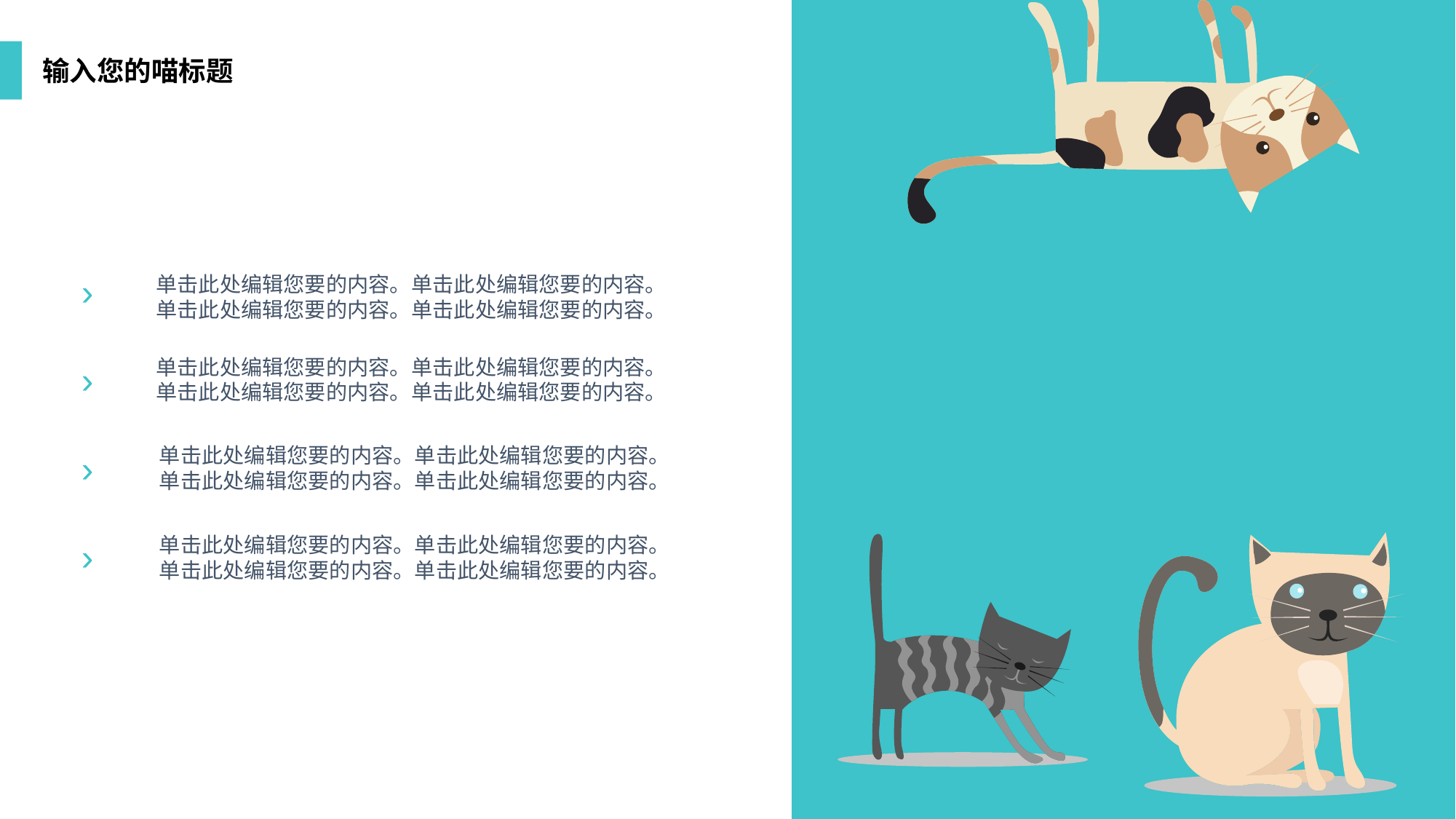

输入您的喵标题
›
单击此处编辑您要的内容。单击此处编辑您要的内容。
单击此处编辑您要的内容。单击此处编辑您要的内容。
单击此处编辑您要的内容。单击此处编辑您要的内容。
单击此处编辑您要的内容。单击此处编辑您要的内容。
›
单击此处编辑您要的内容。单击此处编辑您要的内容。
单击此处编辑您要的内容。单击此处编辑您要的内容。
›
单击此处编辑您要的内容。单击此处编辑您要的内容。
单击此处编辑您要的内容。单击此处编辑您要的内容。
›